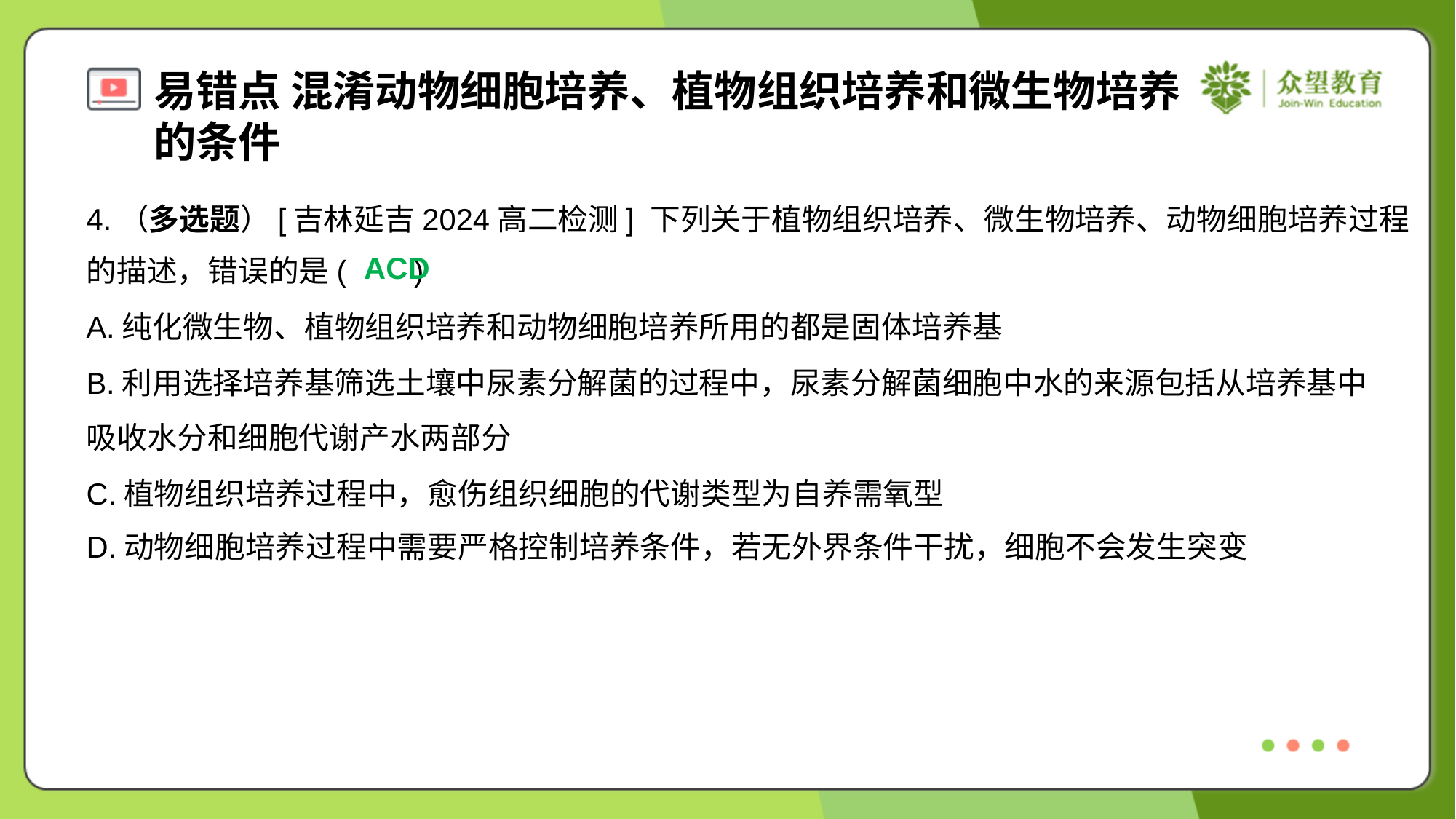

4.（多选题）[吉林延吉2024高二检测] 下列关于植物组织培养、微生物培养、动物细胞培养过程
的描述，错误的是(        )
ACD
A.纯化微生物、植物组织培养和动物细胞培养所用的都是固体培养基
B.利用选择培养基筛选土壤中尿素分解菌的过程中，尿素分解菌细胞中水的来源包括从培养基中
吸收水分和细胞代谢产水两部分
C.植物组织培养过程中，愈伤组织细胞的代谢类型为自养需氧型
D.动物细胞培养过程中需要严格控制培养条件，若无外界条件干扰，细胞不会发生突变